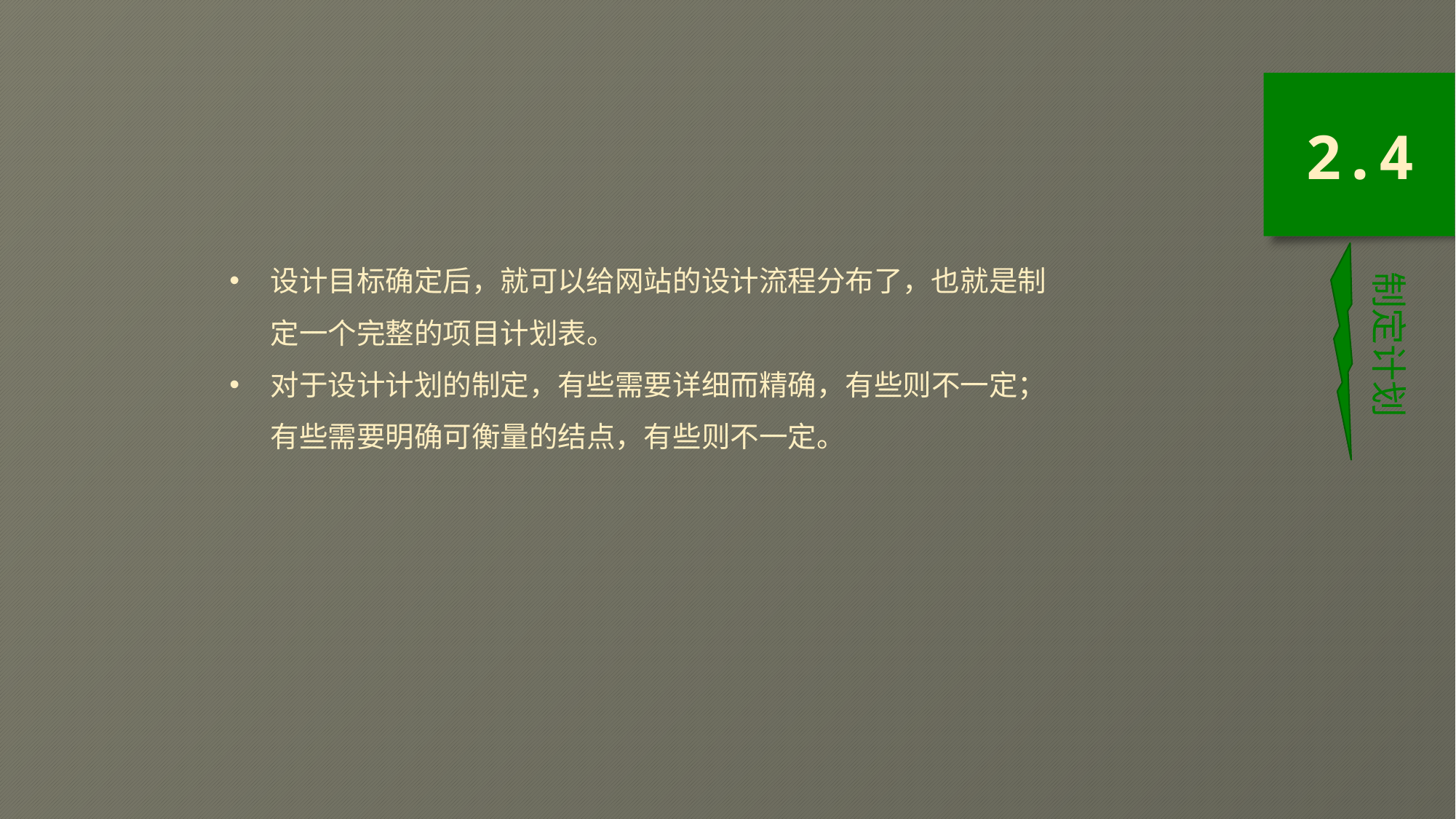

2.4
设计目标确定后，就可以给网站的设计流程分布了，也就是制定一个完整的项目计划表。
对于设计计划的制定，有些需要详细而精确，有些则不一定；有些需要明确可衡量的结点，有些则不一定。

制定计划